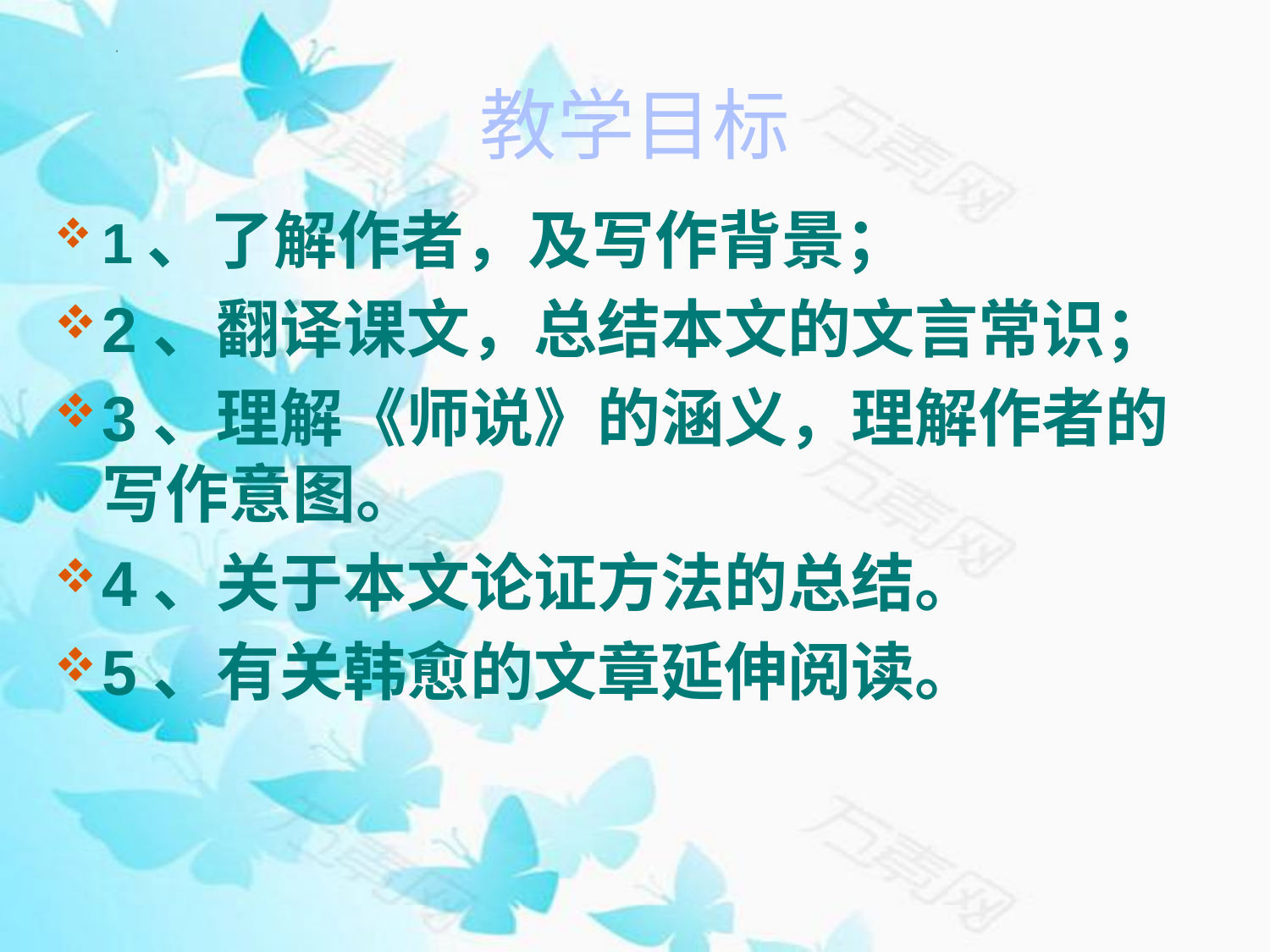

# 教学目标
1、了解作者，及写作背景；
2、翻译课文，总结本文的文言常识；
3、理解《师说》的涵义，理解作者的写作意图。
4、关于本文论证方法的总结。
5、有关韩愈的文章延伸阅读。